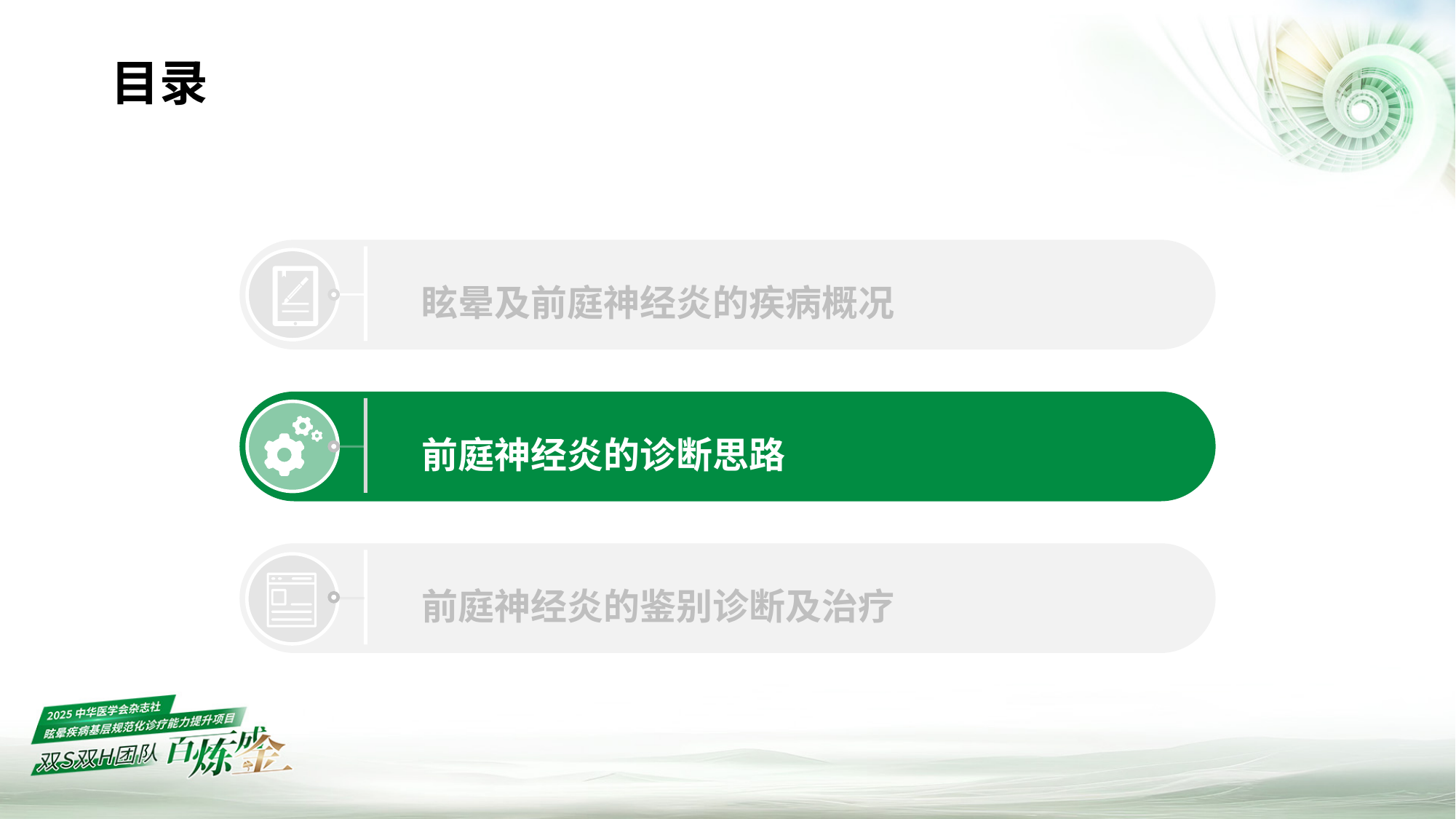

# 目录

眩晕及前庭神经炎的疾病概况

前庭神经炎的诊断思路

前庭神经炎的鉴别诊断及治疗